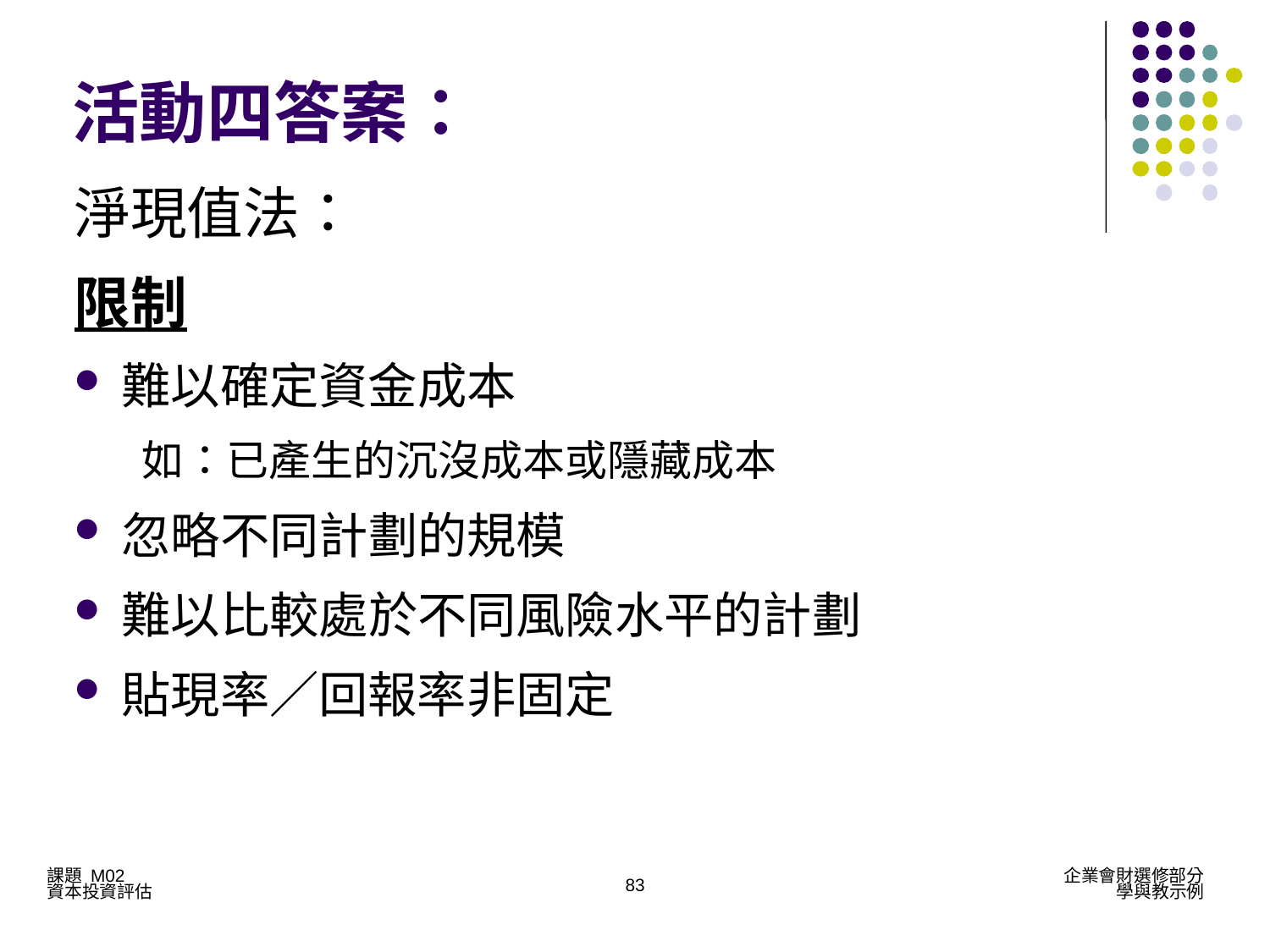

#
活動四答案：
淨現值法：
限制
難以確定資金成本
 如：已產生的沉沒成本或隱藏成本
忽略不同計劃的規模
難以比較處於不同風險水平的計劃
貼現率／回報率非固定
83